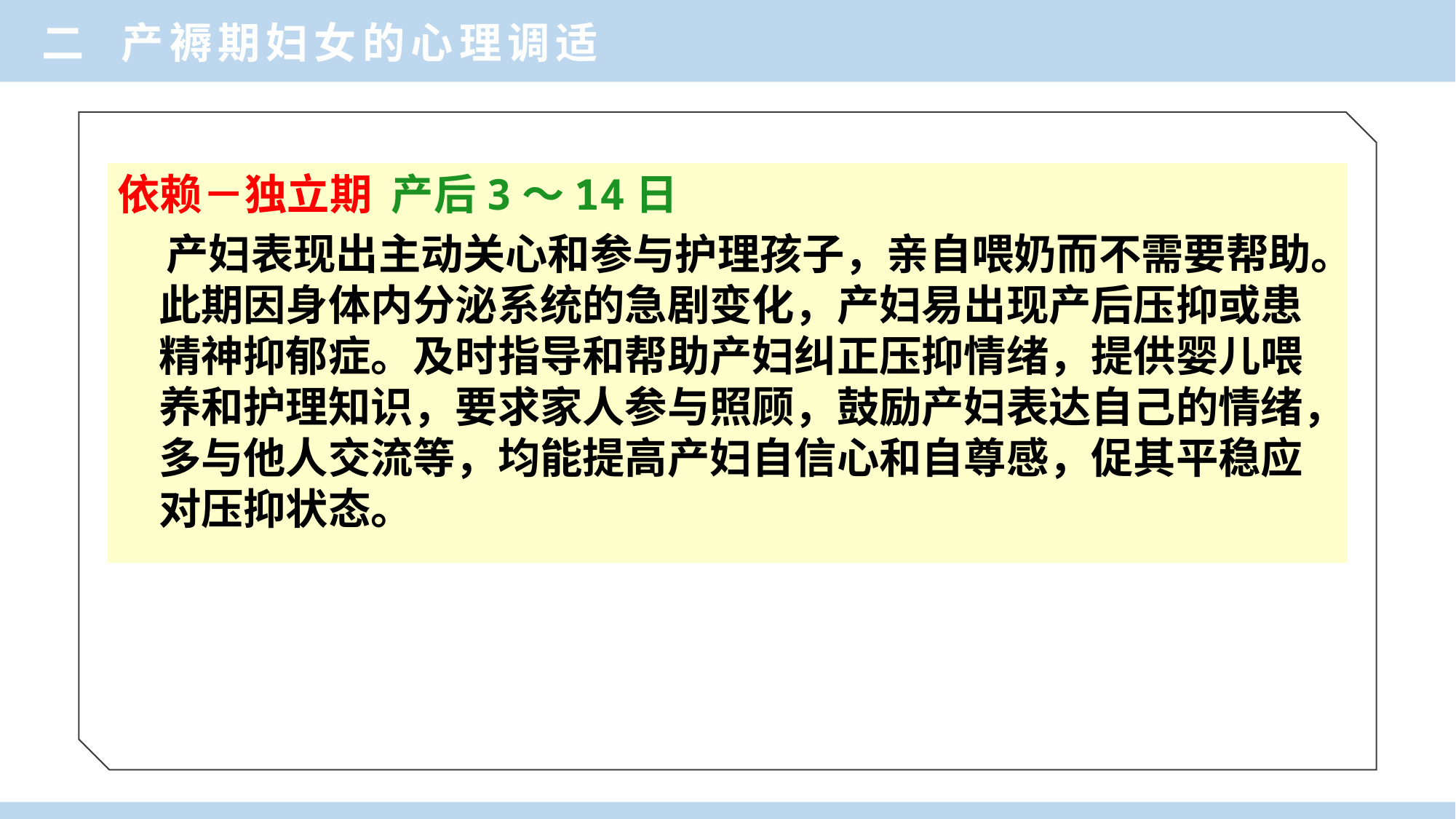

二  产褥期妇女的心理调适

依赖－独立期  产后3～14日
    产妇表现出主动关心和参与护理孩子，亲自喂奶而不需要帮助。此期因身体内分泌系统的急剧变化，产妇易出现产后压抑或患精神抑郁症。及时指导和帮助产妇纠正压抑情绪，提供婴儿喂养和护理知识，要求家人参与照顾，鼓励产妇表达自己的情绪，多与他人交流等，均能提高产妇自信心和自尊感，促其平稳应对压抑状态。